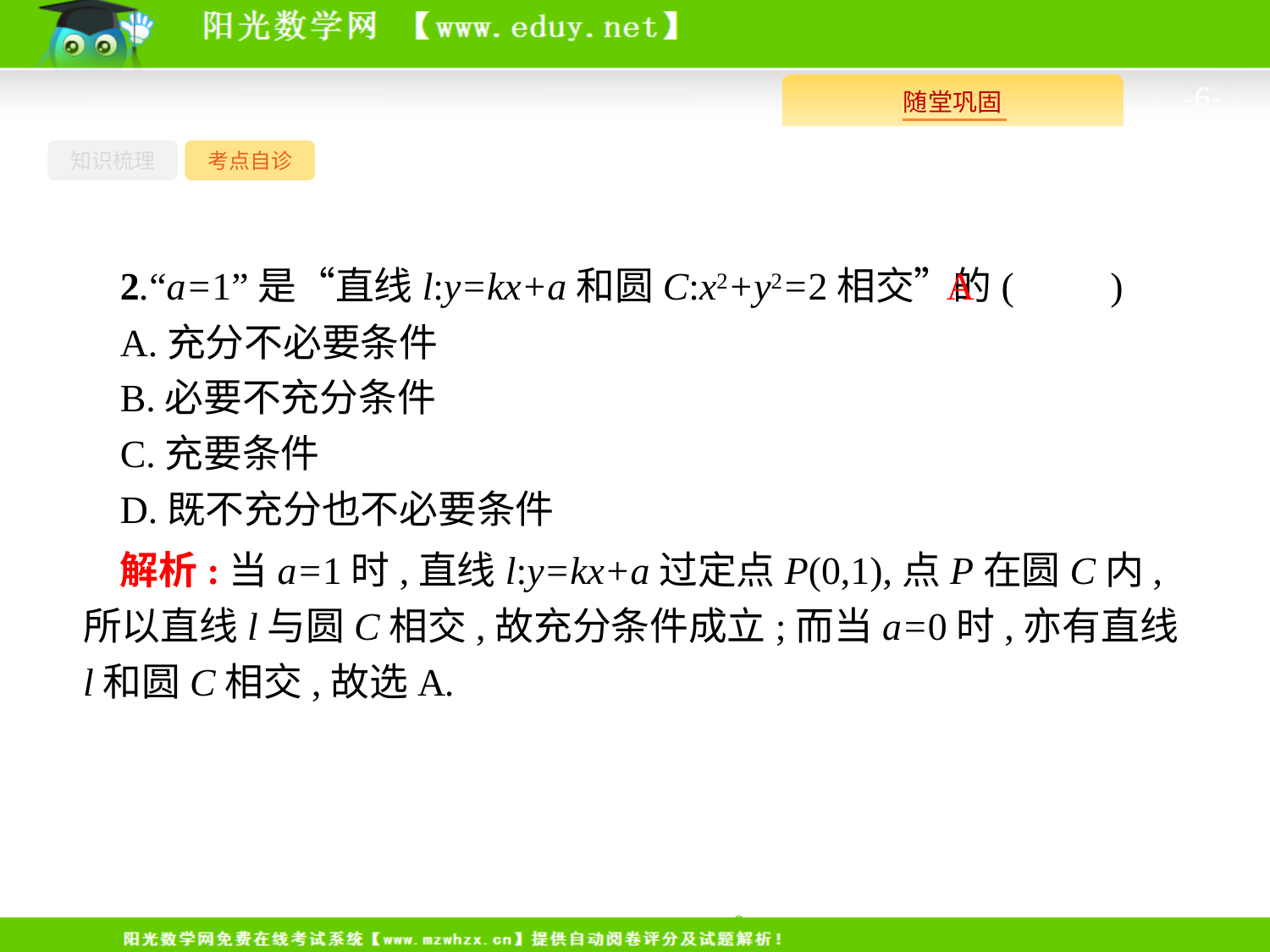

-6-
知识梳理
考点自诊
2.“a=1”是“直线l:y=kx+a和圆C:x2+y2=2相交”的(　　)
A.充分不必要条件
B.必要不充分条件
C.充要条件
D.既不充分也不必要条件
A
解析:当a=1时,直线l:y=kx+a过定点P(0,1),点P在圆C内,所以直线l与圆C相交,故充分条件成立;而当a=0时,亦有直线l和圆C相交,故选A.